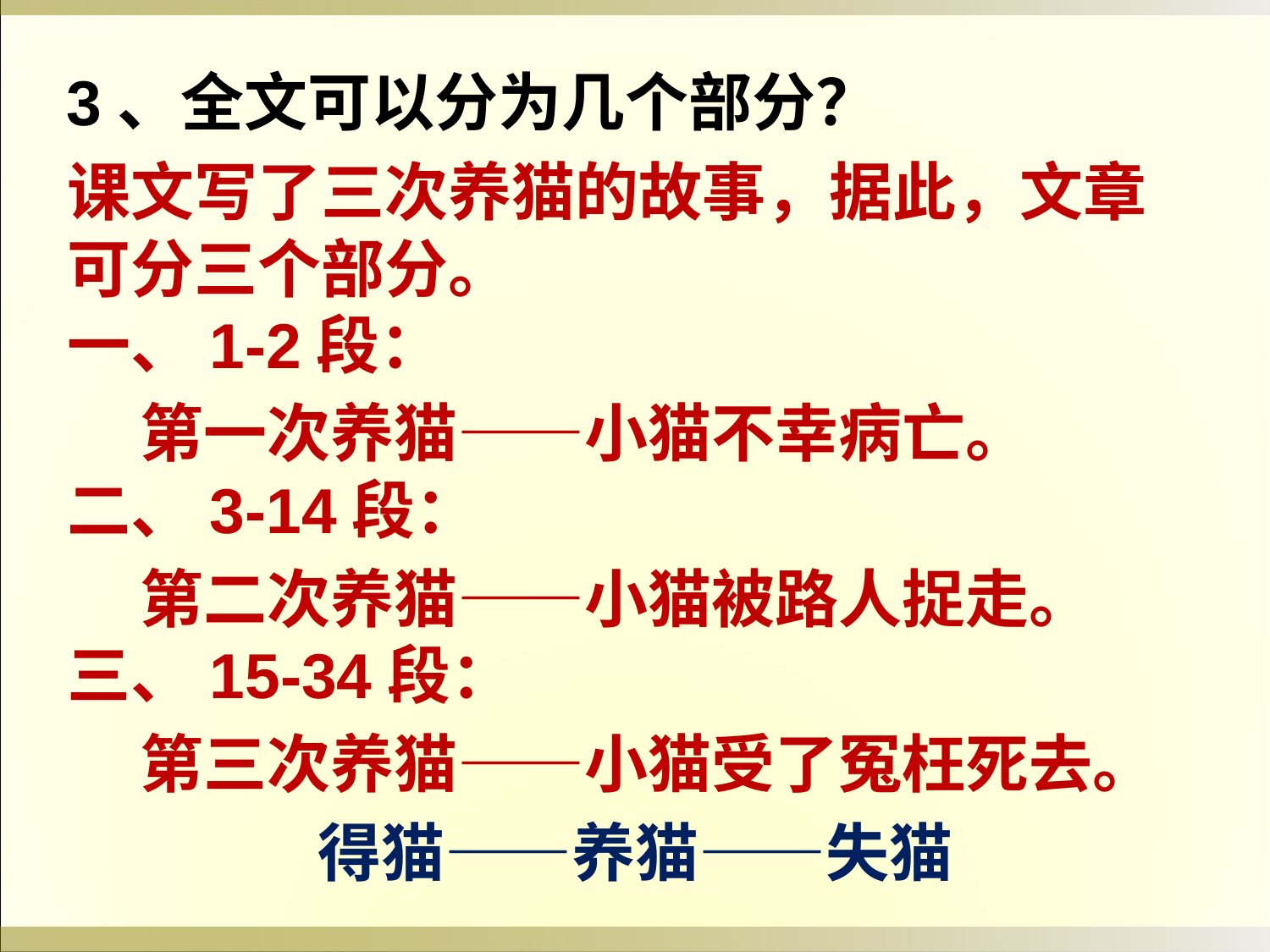

3、全文可以分为几个部分？
课文写了三次养猫的故事，据此，文章可分三个部分。
一、1-2段：
    第一次养猫——小猫不幸病亡。
二、3-14段：
    第二次养猫——小猫被路人捉走。
三、15-34段：
    第三次养猫——小猫受了冤枉死去。
得猫——养猫——失猫